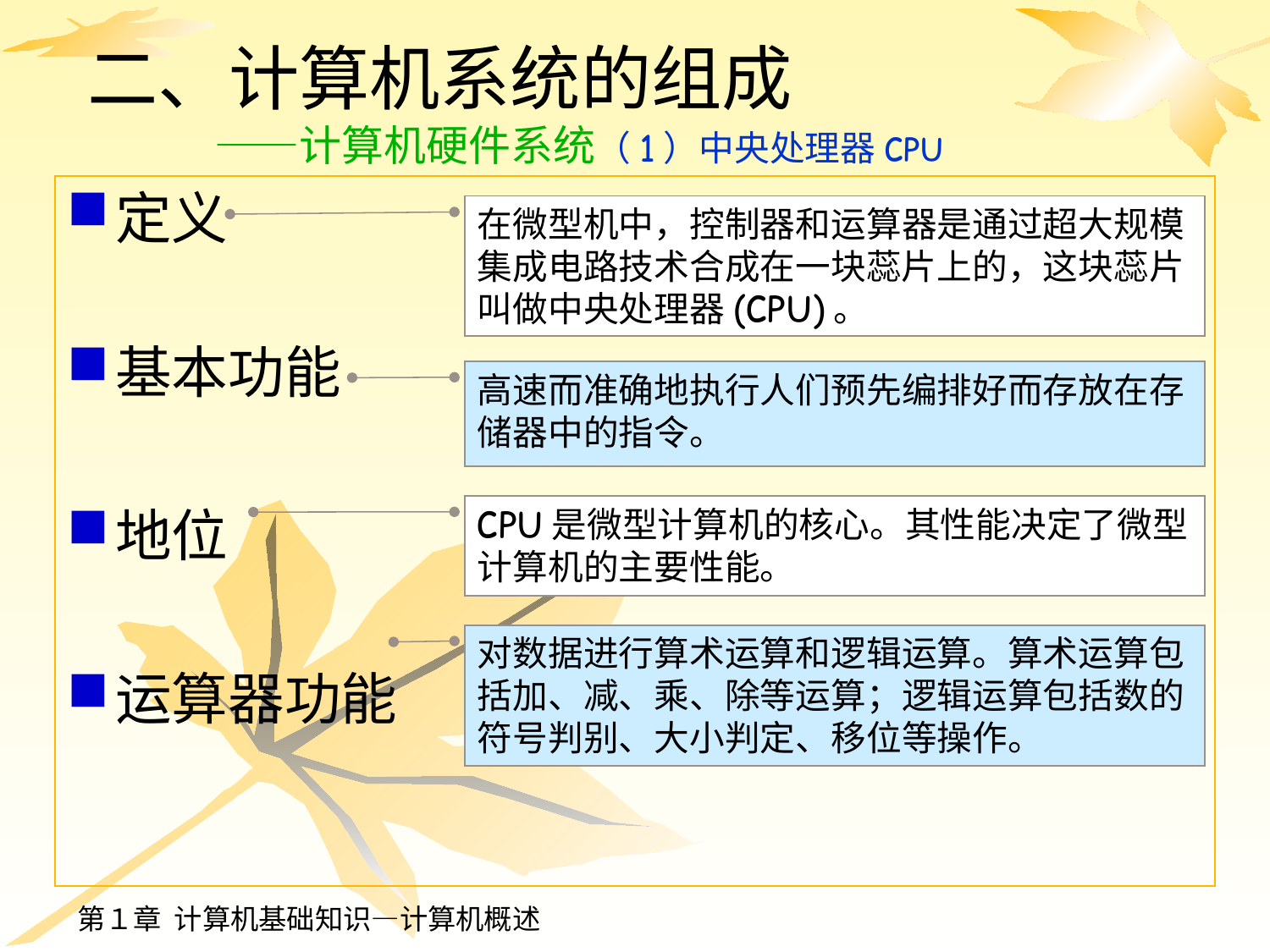

# 二、计算机系统的组成 ——计算机硬件系统（1）中央处理器CPU
定义

基本功能

地位

运算器功能
在微型机中，控制器和运算器是通过超大规模集成电路技术合成在一块蕊片上的，这块蕊片叫做中央处理器(CPU)。
高速而准确地执行人们预先编排好而存放在存储器中的指令。
CPU是微型计算机的核心。其性能决定了微型计算机的主要性能。
对数据进行算术运算和逻辑运算。算术运算包括加、减、乘、除等运算；逻辑运算包括数的符号判别、大小判定、移位等操作。